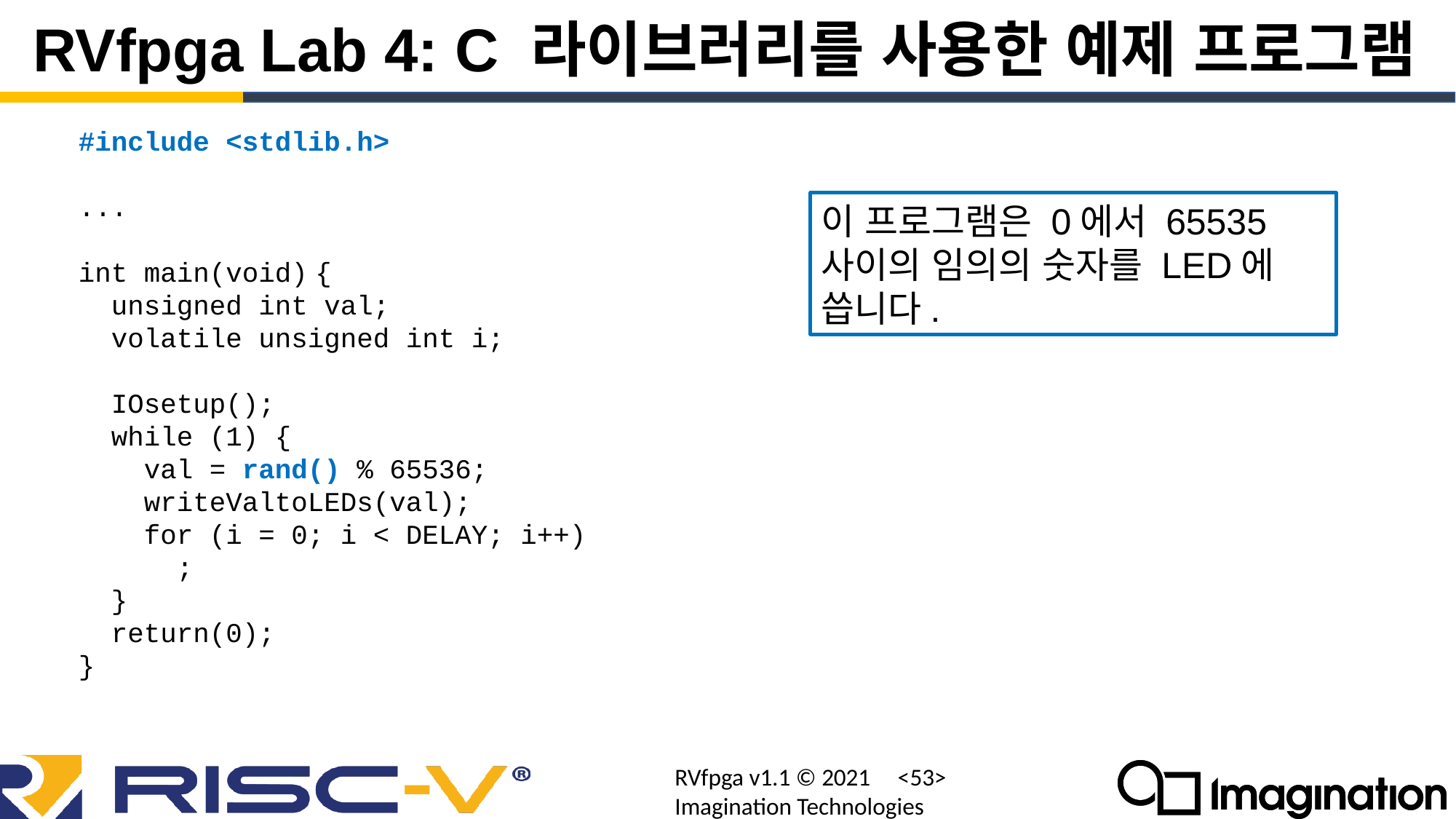

# RVfpga Lab 4: C 라이브러리를 사용한 예제 프로그램
#include <stdlib.h>

...

int main(void) {
  unsigned int val;
  volatile unsigned int i;

  IOsetup();
  while (1) {
    val = rand() % 65536;
    writeValtoLEDs(val);
    for (i = 0; i < DELAY; i++)
      ;
  }
  return(0);
}
이 프로그램은 0에서 65535 사이의 임의의 숫자를 LED에 씁니다.